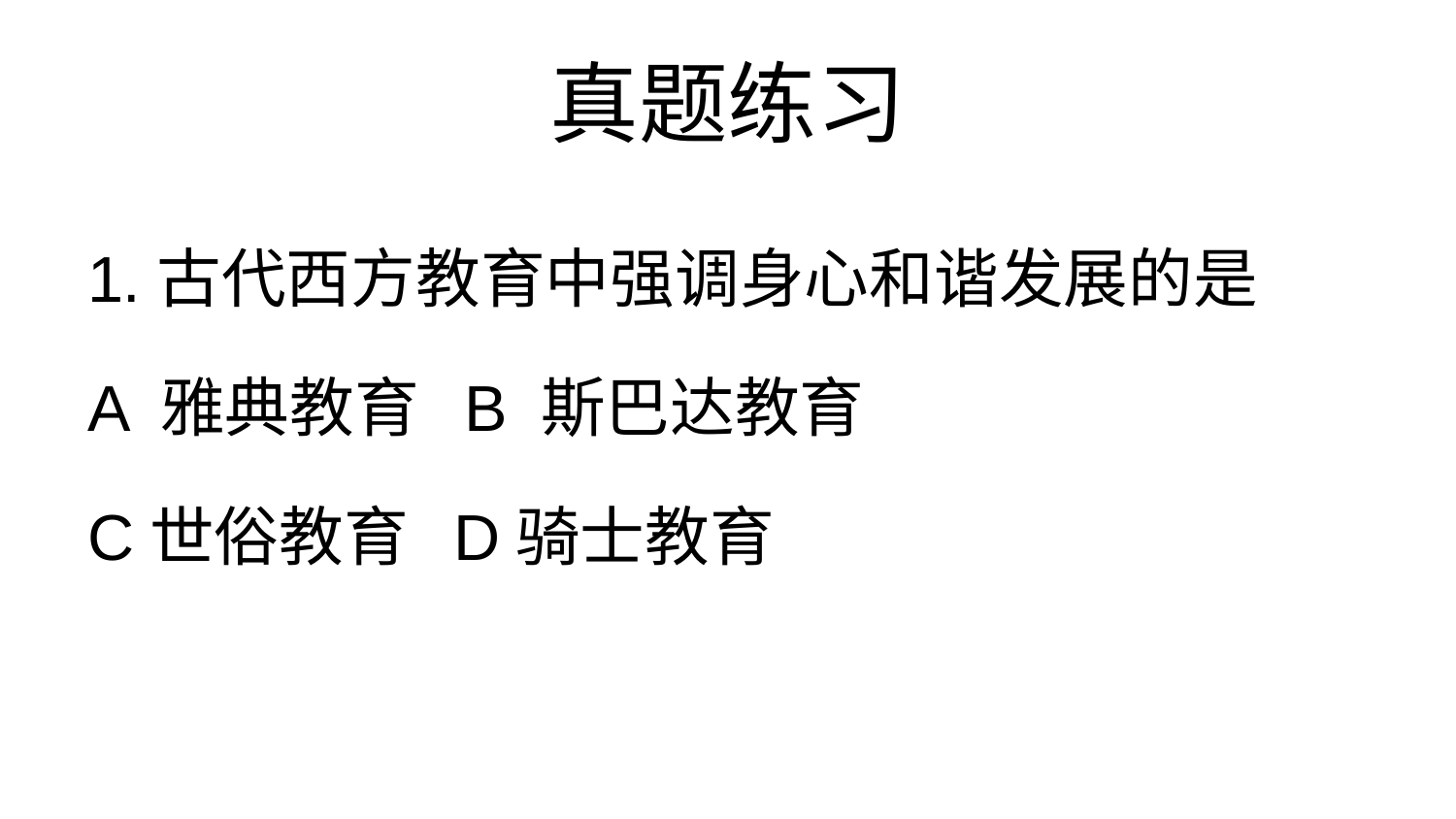

# 真题练习
1.古代西方教育中强调身心和谐发展的是
A 雅典教育  B 斯巴达教育
C世俗教育  D骑士教育